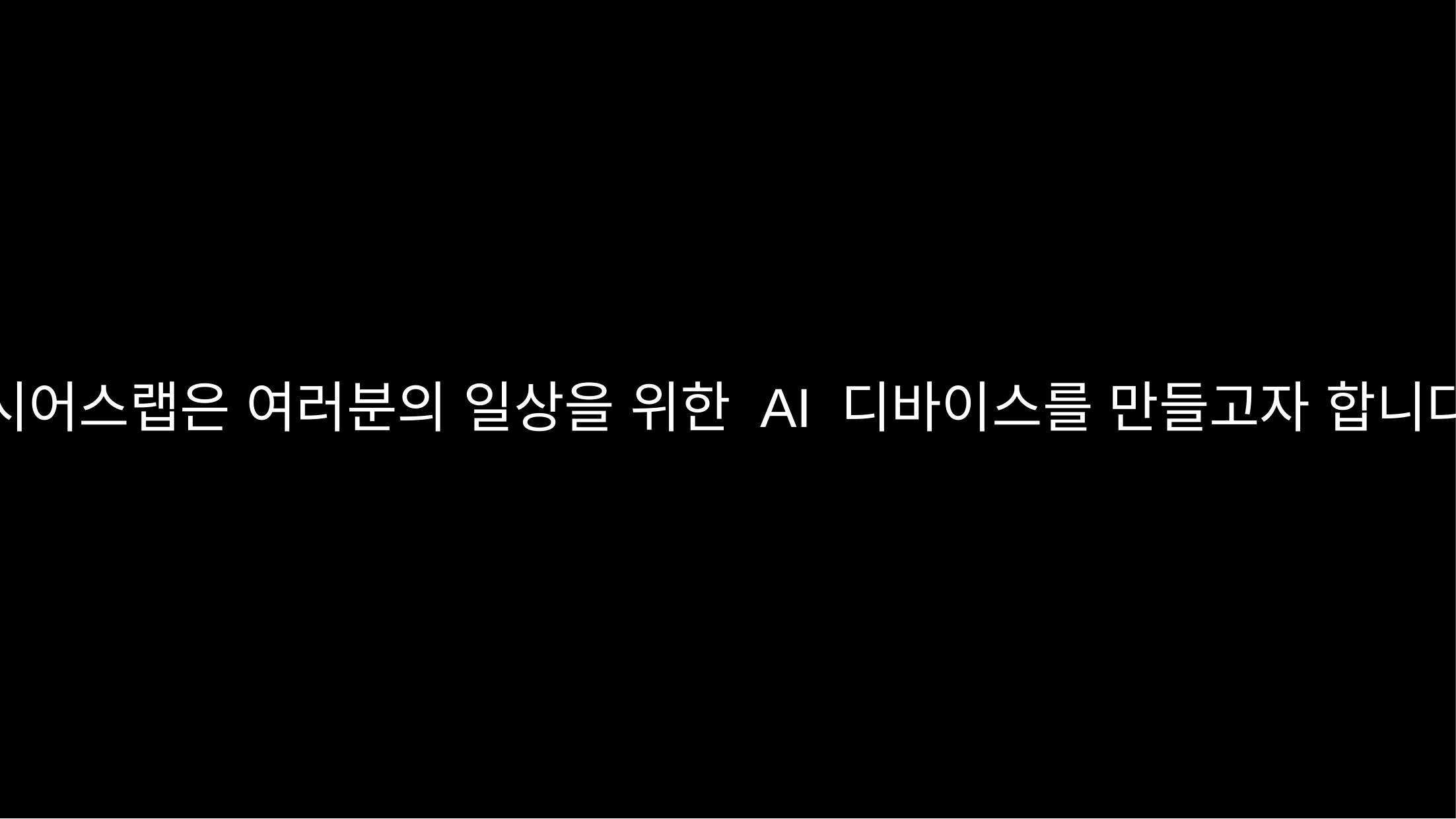

시어스랩은 여러분의 일상을 위한 AI 디바이스를 만들고자 합니다